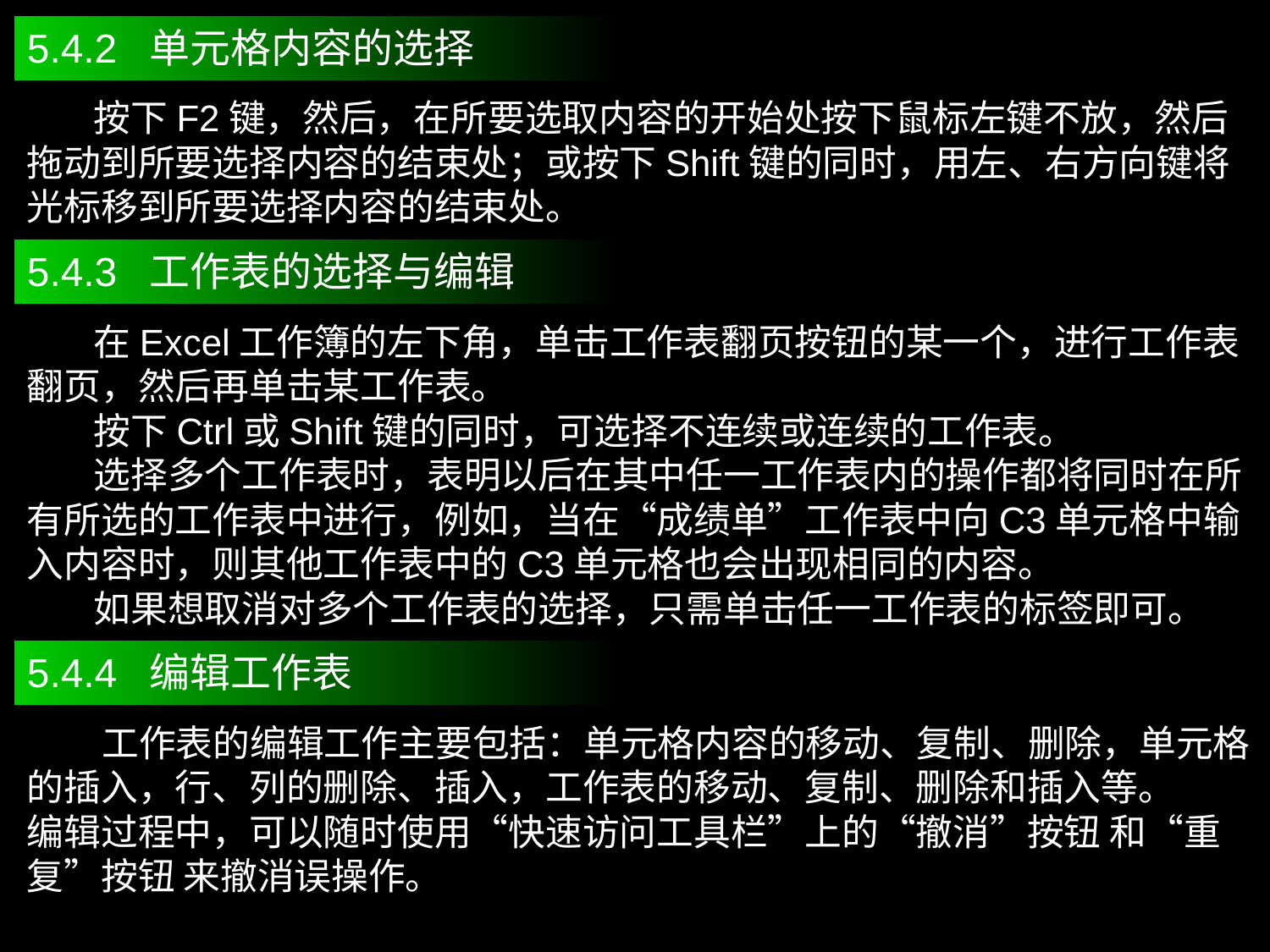

5.4.2  单元格内容的选择
       按下F2键，然后，在所要选取内容的开始处按下鼠标左键不放，然后拖动到所要选择内容的结束处；或按下Shift键的同时，用左、右方向键将光标移到所要选择内容的结束处。
5.4.3  工作表的选择与编辑
       在Excel工作簿的左下角，单击工作表翻页按钮的某一个，进行工作表翻页，然后再单击某工作表。
       按下Ctrl或Shift键的同时，可选择不连续或连续的工作表。
       选择多个工作表时，表明以后在其中任一工作表内的操作都将同时在所有所选的工作表中进行，例如，当在“成绩单”工作表中向C3单元格中输入内容时，则其他工作表中的C3单元格也会出现相同的内容。
       如果想取消对多个工作表的选择，只需单击任一工作表的标签即可。
5.4.4  编辑工作表
        工作表的编辑工作主要包括：单元格内容的移动、复制、删除，单元格的插入，行、列的删除、插入，工作表的移动、复制、删除和插入等。
编辑过程中，可以随时使用“快速访问工具栏”上的“撤消”按钮 和“重复”按钮 来撤消误操作。